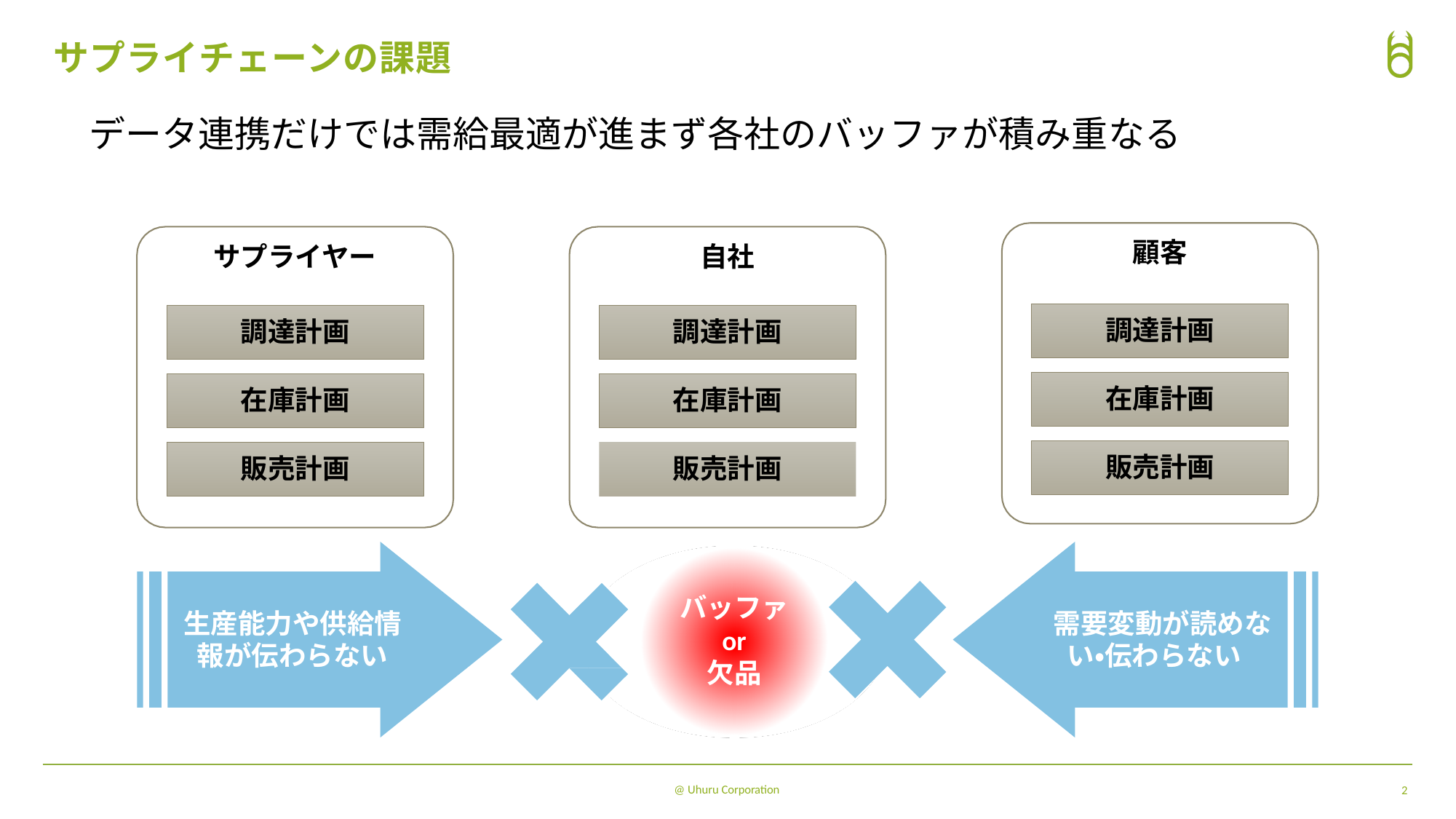

# サプライチェーンの課題
データ連携だけでは需給最適が進まず各社のバッファが積み重なる

顧客
サプライヤー
⾃社

調達計画
調達計画
調達計画

在庫計画
在庫計画
在庫計画

販売計画
販売計画
販売計画

バッファ
or
⽋品
⽣産能⼒や供給情 報が伝わらない
需要変動が読めな い・伝わらない
@ Uhuru Corporation
2